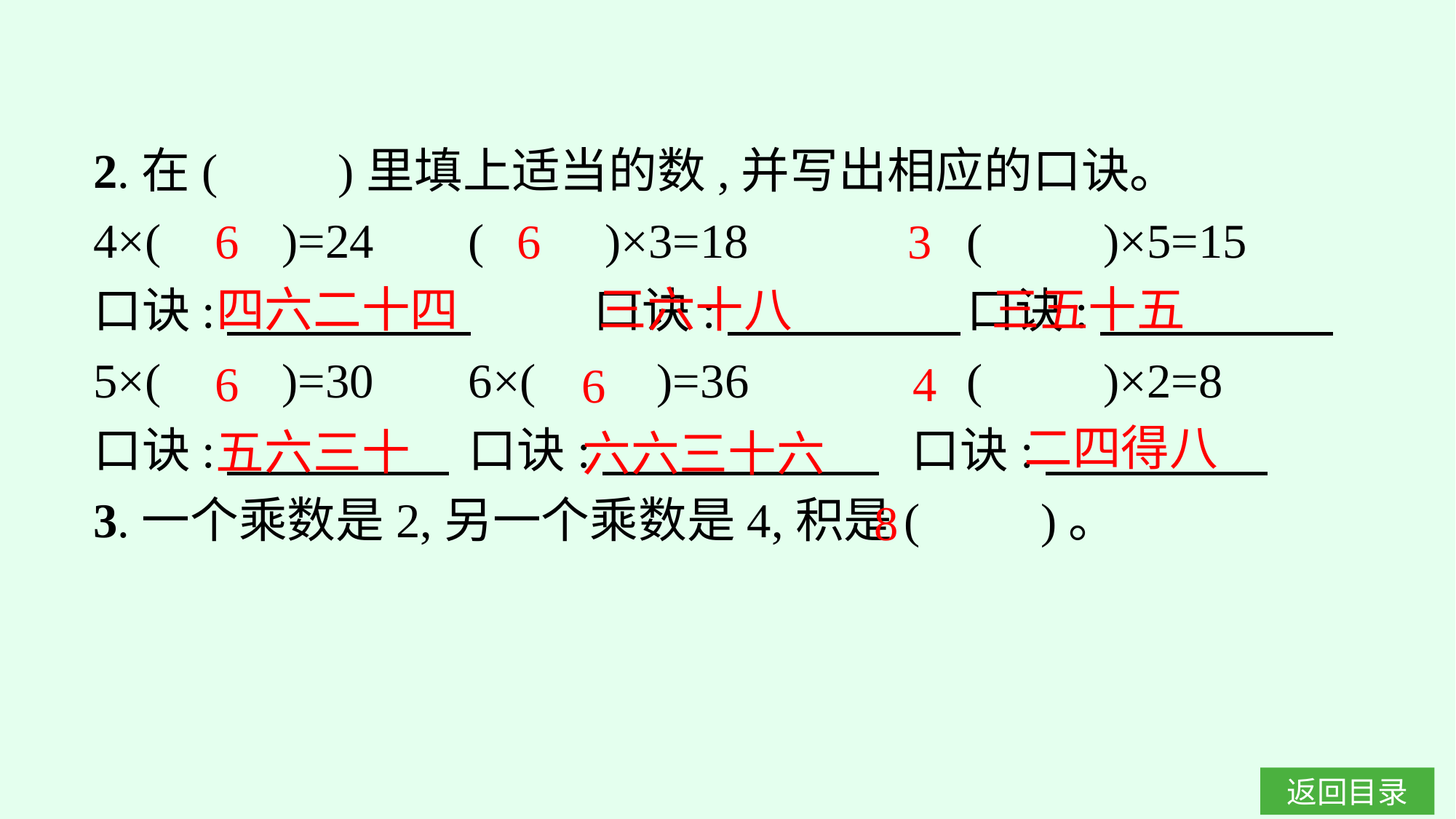

2.在(　　)里填上适当的数,并写出相应的口诀。
4×(　　)=24	(　　)×3=18		(　　)×5=15
口诀:　        　　 	口诀:　　       　 	口诀:
5×(　　)=30	6×(　　)=36		(　　)×2=8
口诀:　　      　 	口诀:　　           　    口诀:
3.一个乘数是2,另一个乘数是4,积是(　　)。
6
6
3
四六二十四
三六十八
三五十五
4
6
6
二四得八
五六三十
六六三十六
8